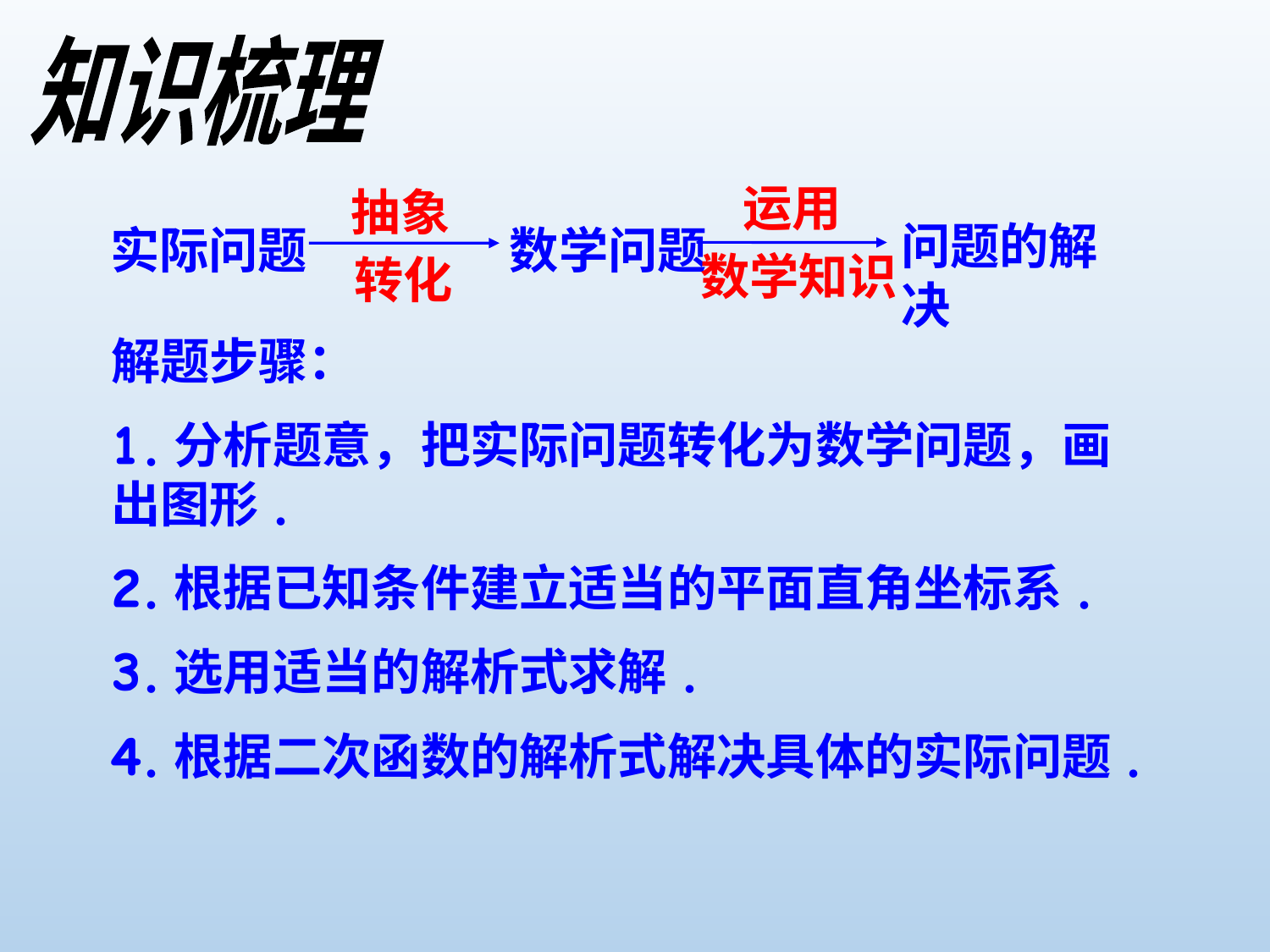

知识梳理
运用
抽象
问题的解决
实际问题
数学问题
数学知识

转化

解题步骤：
1.分析题意，把实际问题转化为数学问题，画出图形.
2.根据已知条件建立适当的平面直角坐标系.
3.选用适当的解析式求解.
4.根据二次函数的解析式解决具体的实际问题.